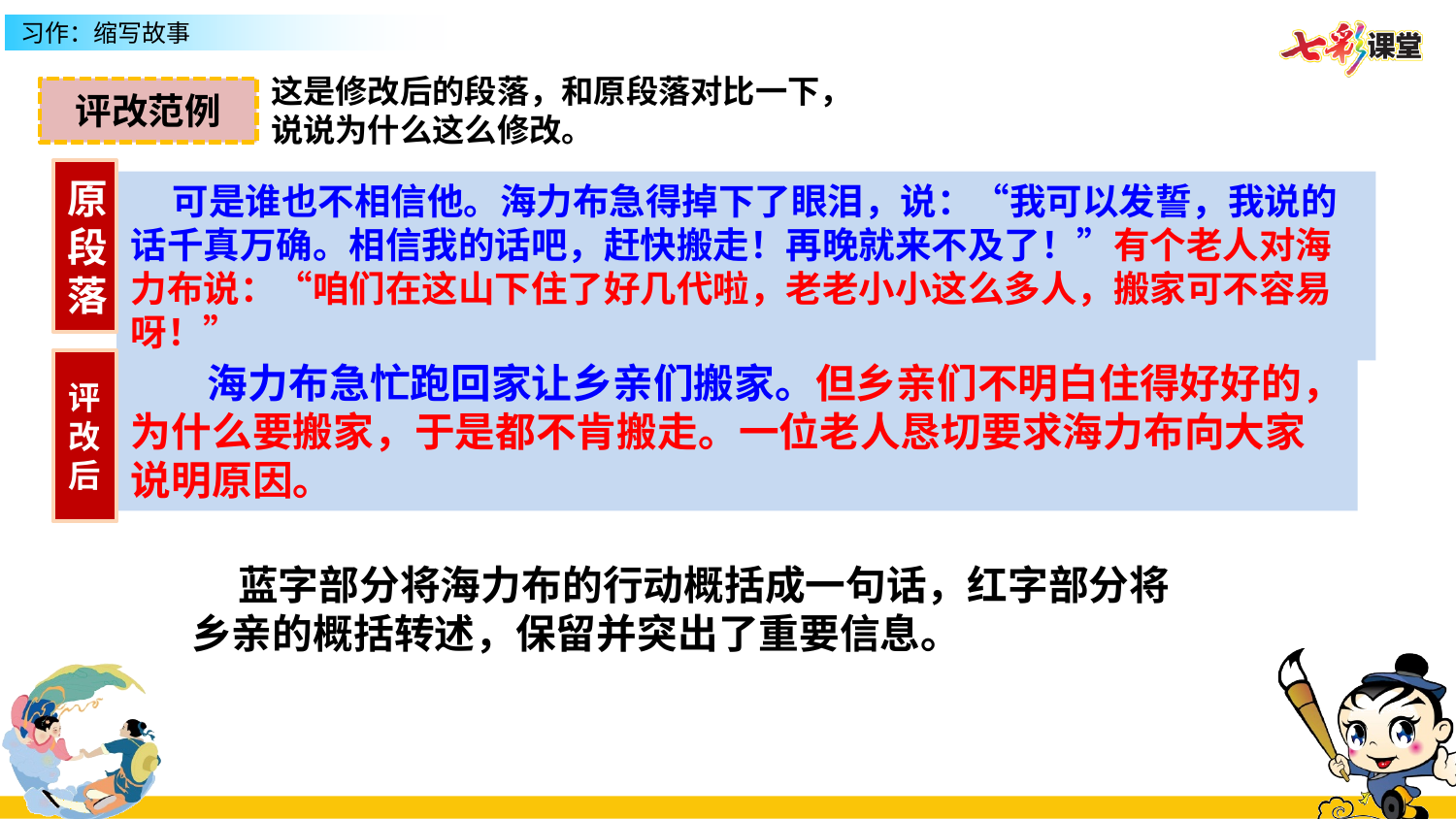

这是修改后的段落，和原段落对比一下，
说说为什么这么修改。
评改范例
原段落
    可是谁也不相信他。海力布急得掉下了眼泪，说：“我可以发誓，我说的话千真万确。相信我的话吧，赶快搬走！再晚就来不及了！”有个老人对海力布说：“咱们在这山下住了好几代啦，老老小小这么多人，搬家可不容易呀！”
评改后
  海力布急忙跑回家让乡亲们搬家。但乡亲们不明白住得好好的，为什么要搬家，于是都不肯搬走。一位老人恳切要求海力布向大家说明原因。
    蓝字部分将海力布的行动概括成一句话，红字部分将乡亲的概括转述，保留并突出了重要信息。